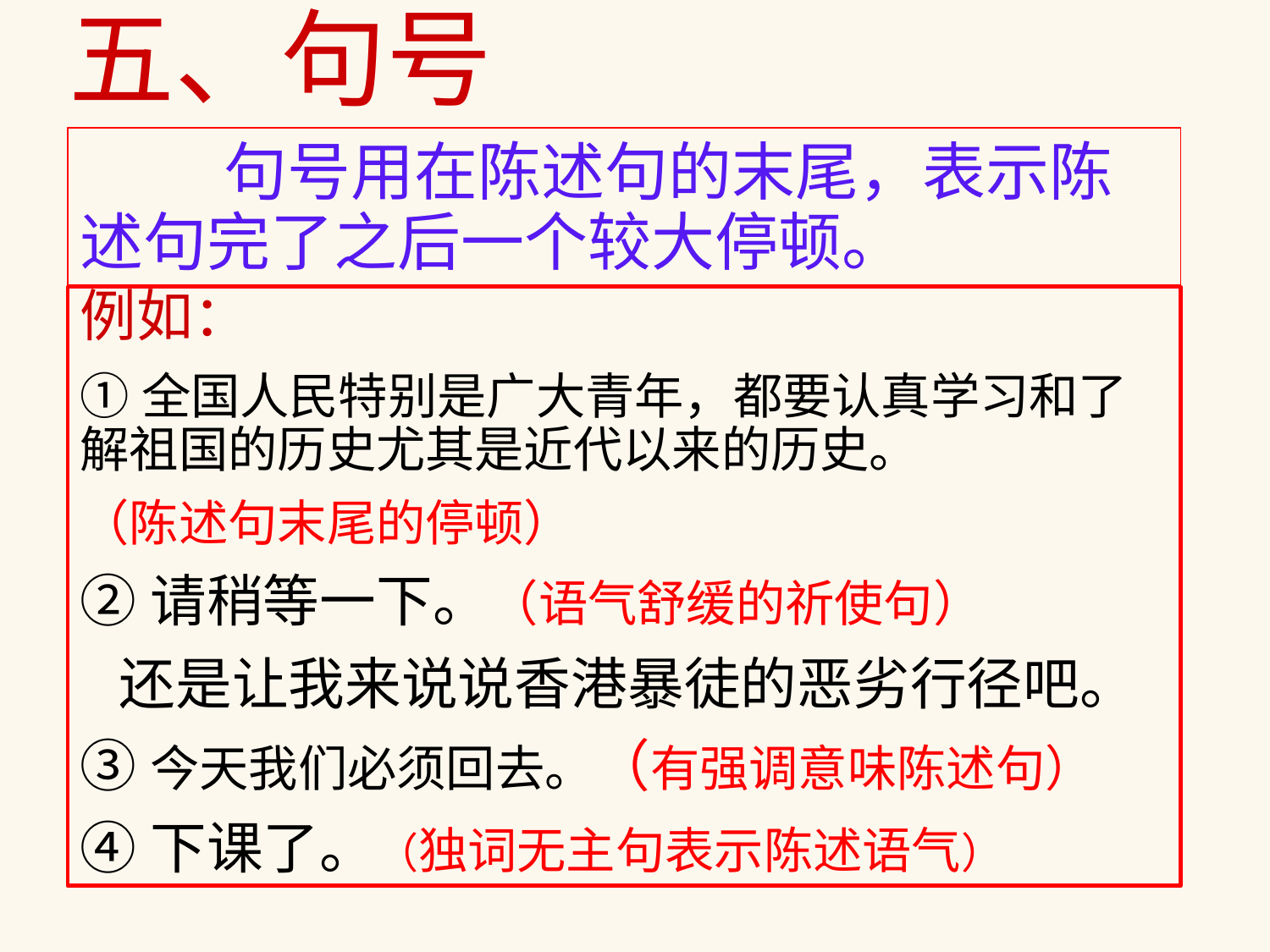

五、句号
        句号用在陈述句的末尾，表示陈述句完了之后一个较大停顿。
例如：
①全国人民特别是广大青年，都要认真学习和了解祖国的历史尤其是近代以来的历史。
（陈述句末尾的停顿）
②请稍等一下。（语气舒缓的祈使句）
  还是让我来说说香港暴徒的恶劣行径吧。
③今天我们必须回去。（有强调意味陈述句）
④下课了。（独词无主句表示陈述语气）